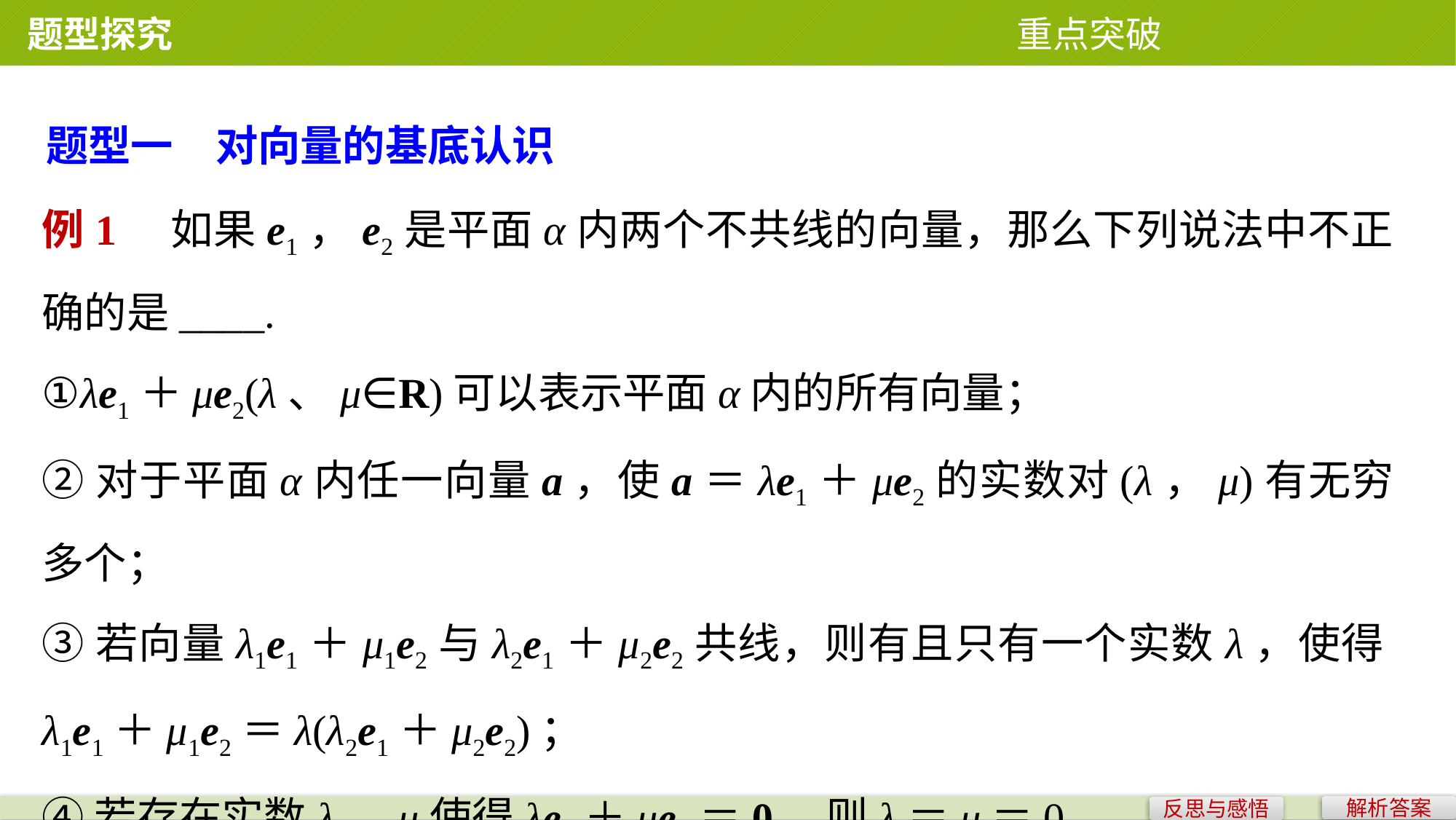

题型探究                                                                                                       重点突破
题型一　对向量的基底认识
例1　如果e1，e2是平面α内两个不共线的向量，那么下列说法中不正确的是____.
①λe1＋μe2(λ、μ∈R)可以表示平面α内的所有向量；
②对于平面α内任一向量a，使a＝λe1＋μe2的实数对(λ，μ)有无穷多个；
③若向量λ1e1＋μ1e2与λ2e1＋μ2e2共线，则有且只有一个实数λ，使得λ1e1＋μ1e2＝λ(λ2e1＋μ2e2)；
④若存在实数λ，μ使得λe1＋μe2＝0，则λ＝μ＝0.
解析答案

反思与感悟